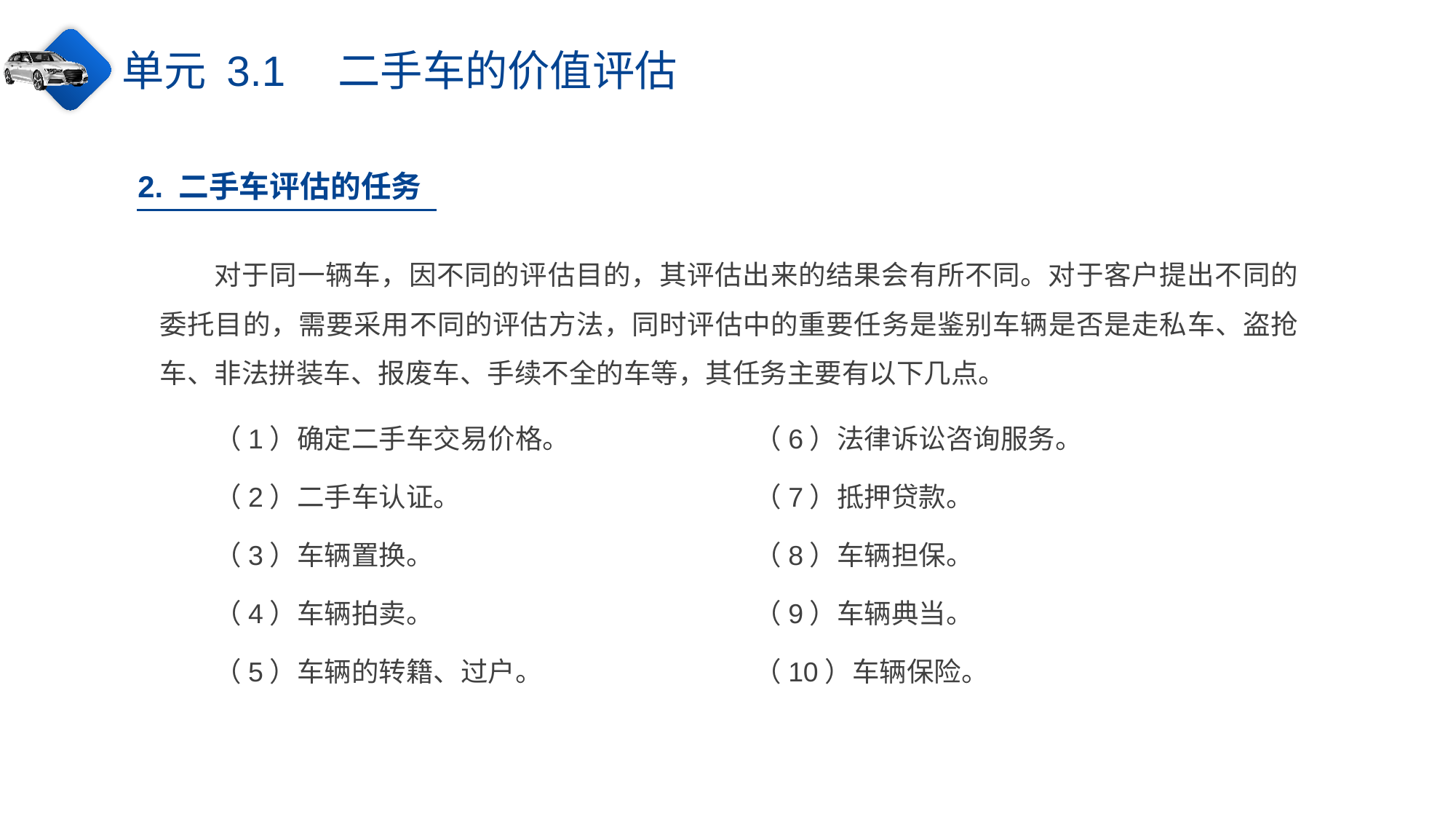

单元 3.1　二手车的价值评估
2. 二手车评估的任务
对于同一辆车，因不同的评估目的，其评估出来的结果会有所不同。对于客户提出不同的委托目的，需要采用不同的评估方法，同时评估中的重要任务是鉴别车辆是否是走私车、盗抢车、非法拼装车、报废车、手续不全的车等，其任务主要有以下几点。
（1）确定二手车交易价格。
（2）二手车认证。
（3）车辆置换。
（4）车辆拍卖。
（5）车辆的转籍、过户。
（6）法律诉讼咨询服务。
（7）抵押贷款。
（8）车辆担保。
（9）车辆典当。
（10）车辆保险。